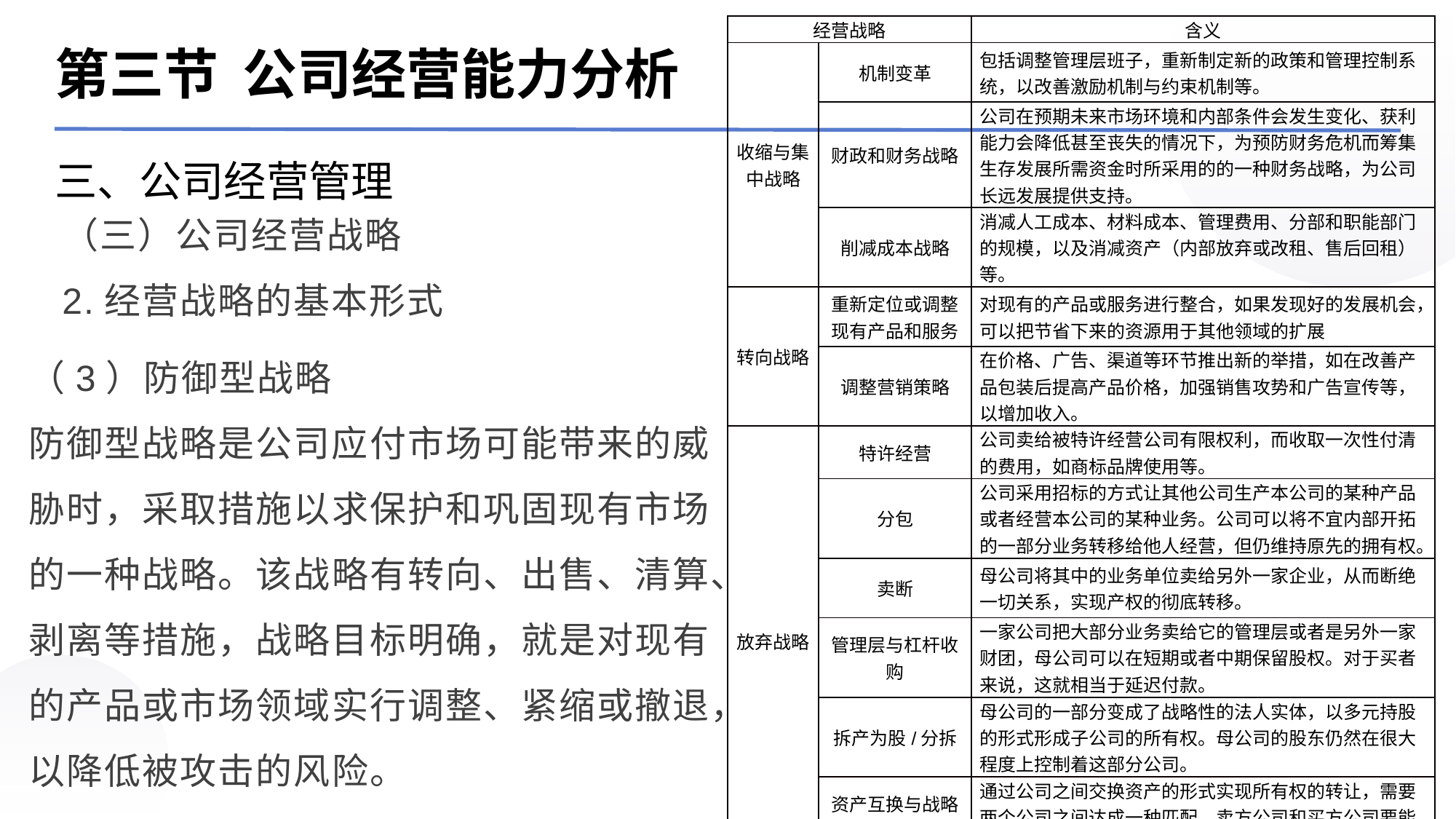

| 经营战略 |  | 含义 |
| --- | --- | --- |
| 收缩与集中战略 | 机制变革 | 包括调整管理层班子，重新制定新的政策和管理控制系统，以改善激励机制与约束机制等。 |
|  | 财政和财务战略 | 公司在预期未来市场环境和内部条件会发生变化、获利能力会降低甚至丧失的情况下，为预防财务危机而筹集生存发展所需资金时所采用的的一种财务战略，为公司长远发展提供支持。 |
|  | 削减成本战略 | 消减人工成本、材料成本、管理费用、分部和职能部门的规模，以及消减资产（内部放弃或改租、售后回租）等。 |
| 转向战略 | 重新定位或调整现有产品和服务 | 对现有的产品或服务进行整合，如果发现好的发展机会，可以把节省下来的资源用于其他领域的扩展 |
|  | 调整营销策略 | 在价格、广告、渠道等环节推出新的举措，如在改善产品包装后提高产品价格，加强销售攻势和广告宣传等，以增加收入。 |
| 放弃战略 | 特许经营 | 公司卖给被特许经营公司有限权利，而收取一次性付清的费用，如商标品牌使用等。 |
|  | 分包 | 公司采用招标的方式让其他公司生产本公司的某种产品或者经营本公司的某种业务。公司可以将不宜内部开拓的一部分业务转移给他人经营，但仍维持原先的拥有权。 |
|  | 卖断 | 母公司将其中的业务单位卖给另外一家企业，从而断绝一切关系，实现产权的彻底转移。 |
|  | 管理层与杠杆收购 | 一家公司把大部分业务卖给它的管理层或者是另外一家财团，母公司可以在短期或者中期保留股权。对于买者来说，这就相当于延迟付款。 |
|  | 拆产为股/分拆 | 母公司的一部分变成了战略性的法人实体，以多元持股的形式形成子公司的所有权。母公司的股东仍然在很大程度上控制着这部分公司。 |
|  | 资产互换与战略贸易 | 通过公司之间交换资产的形式实现所有权的转让，需要两个公司之间达成一种匹配，卖方公司和买方公司要能够接受互相的资产。 |
第三节  公司经营能力分析
三、公司经营管理
（三）公司经营战略
2.经营战略的基本形式
（3）防御型战略
防御型战略是公司应付市场可能带来的威胁时，采取措施以求保护和巩固现有市场的一种战略。该战略有转向、出售、清算、剥离等措施，战略目标明确，就是对现有的产品或市场领域实行调整、紧缩或撤退，以降低被攻击的风险。

69